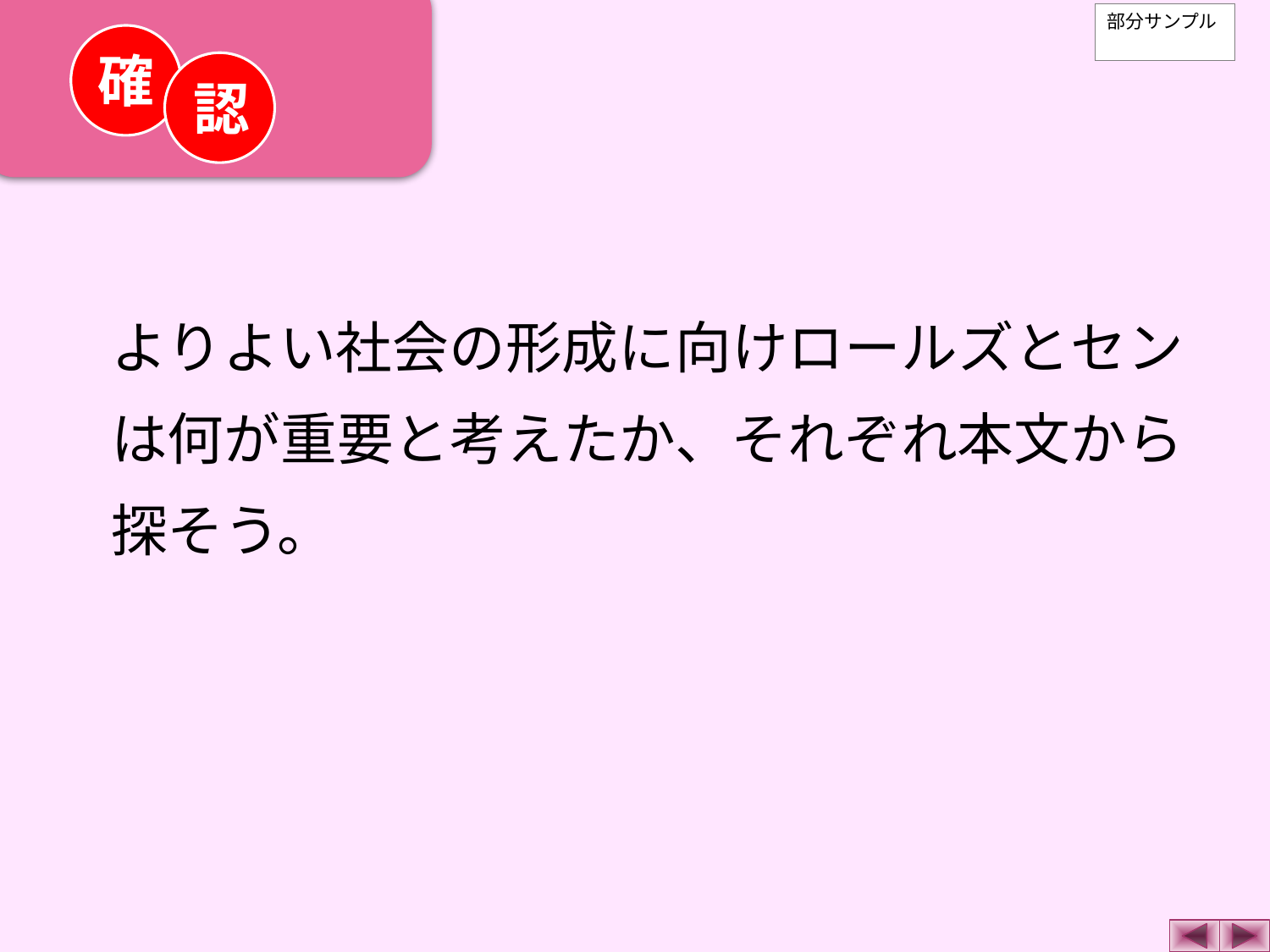

部分サンプル
確
認
# よりよい社会の形成に向けロールズとセンは何が重要と考えたか、それぞれ本文から探そう。